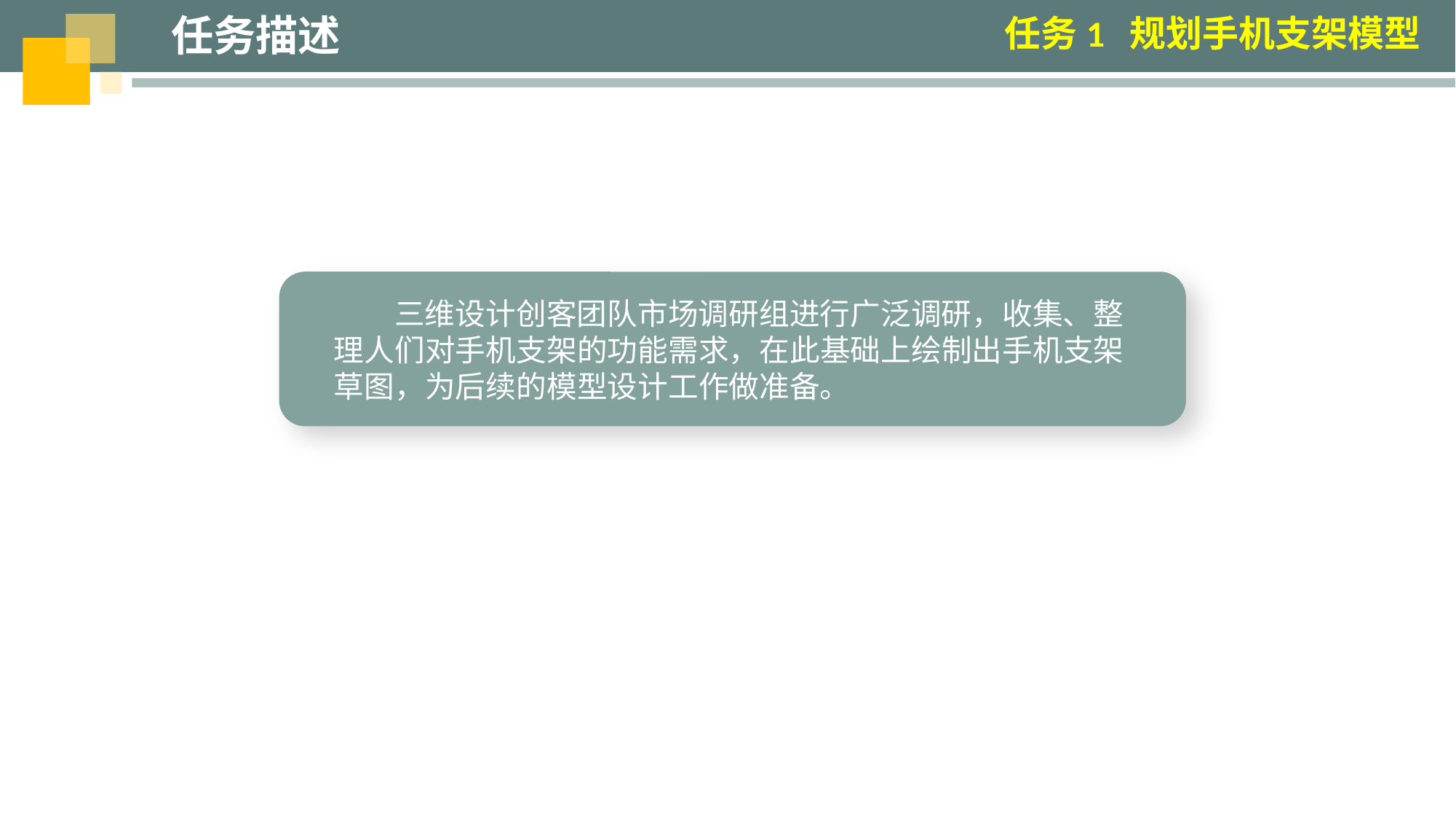

任务描述
任务1  规划手机支架模型

三维设计创客团队市场调研组进行广泛调研，收集、整理人们对手机支架的功能需求，在此基础上绘制出手机支架草图，为后续的模型设计工作做准备。